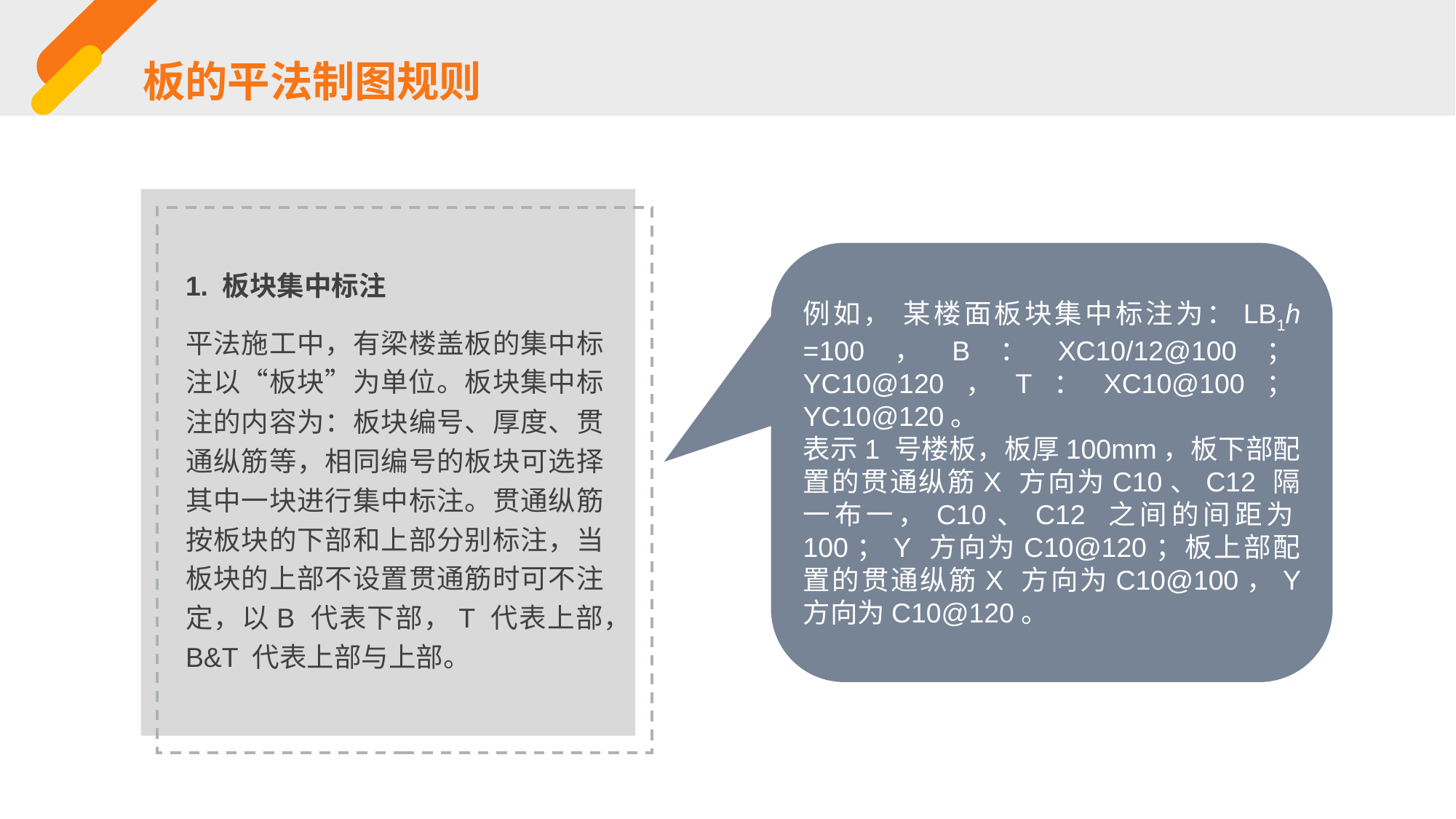

板的平法制图规则

例如， 某楼面板块集中标注为：LB1h =100，B：XC10/12@100；YC10@120，T：XC10@100；YC10@120。
表示1 号楼板，板厚100mm，板下部配置的贯通纵筋X 方向为C10、C12 隔一布一，C10、C12 之间的间距为100；Y 方向为C10@120；板上部配置的贯通纵筋X 方向为C10@100，Y 方向为C10@120。
1. 板块集中标注
平法施工中，有梁楼盖板的集中标注以“板块”为单位。板块集中标注的内容为：板块编号、厚度、贯通纵筋等，相同编号的板块可选择其中一块进行集中标注。贯通纵筋按板块的下部和上部分别标注，当板块的上部不设置贯通筋时可不注定，以B 代表下部，T 代表上部，B&T 代表上部与上部。